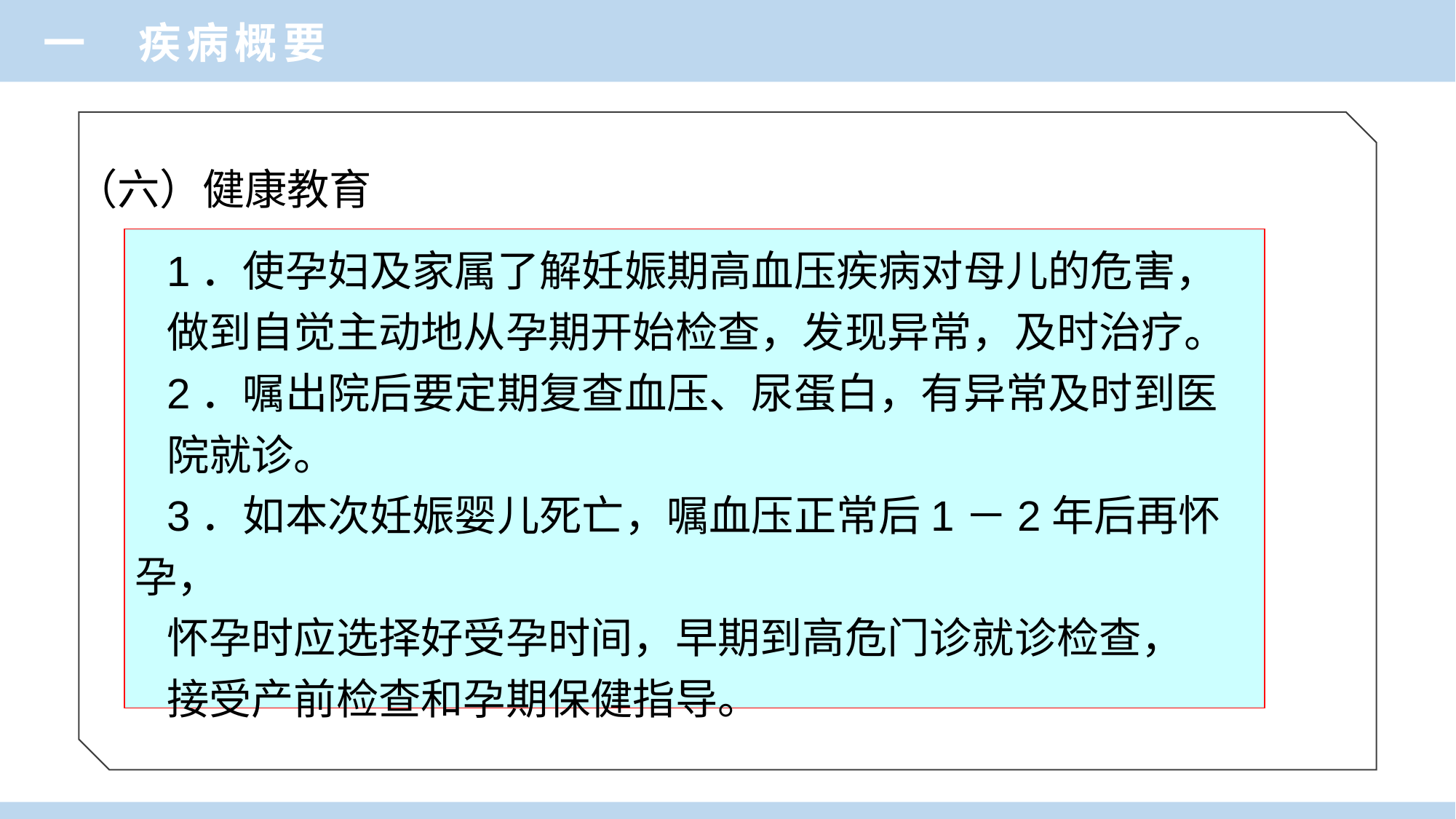

一   疾病概要

（六）健康教育
1．使孕妇及家属了解妊娠期高血压疾病对母儿的危害，
做到自觉主动地从孕期开始检查，发现异常，及时治疗。
2．嘱出院后要定期复查血压、尿蛋白，有异常及时到医
院就诊。
3．如本次妊娠婴儿死亡，嘱血压正常后1－2年后再怀孕，
怀孕时应选择好受孕时间，早期到高危门诊就诊检查，
接受产前检查和孕期保健指导。